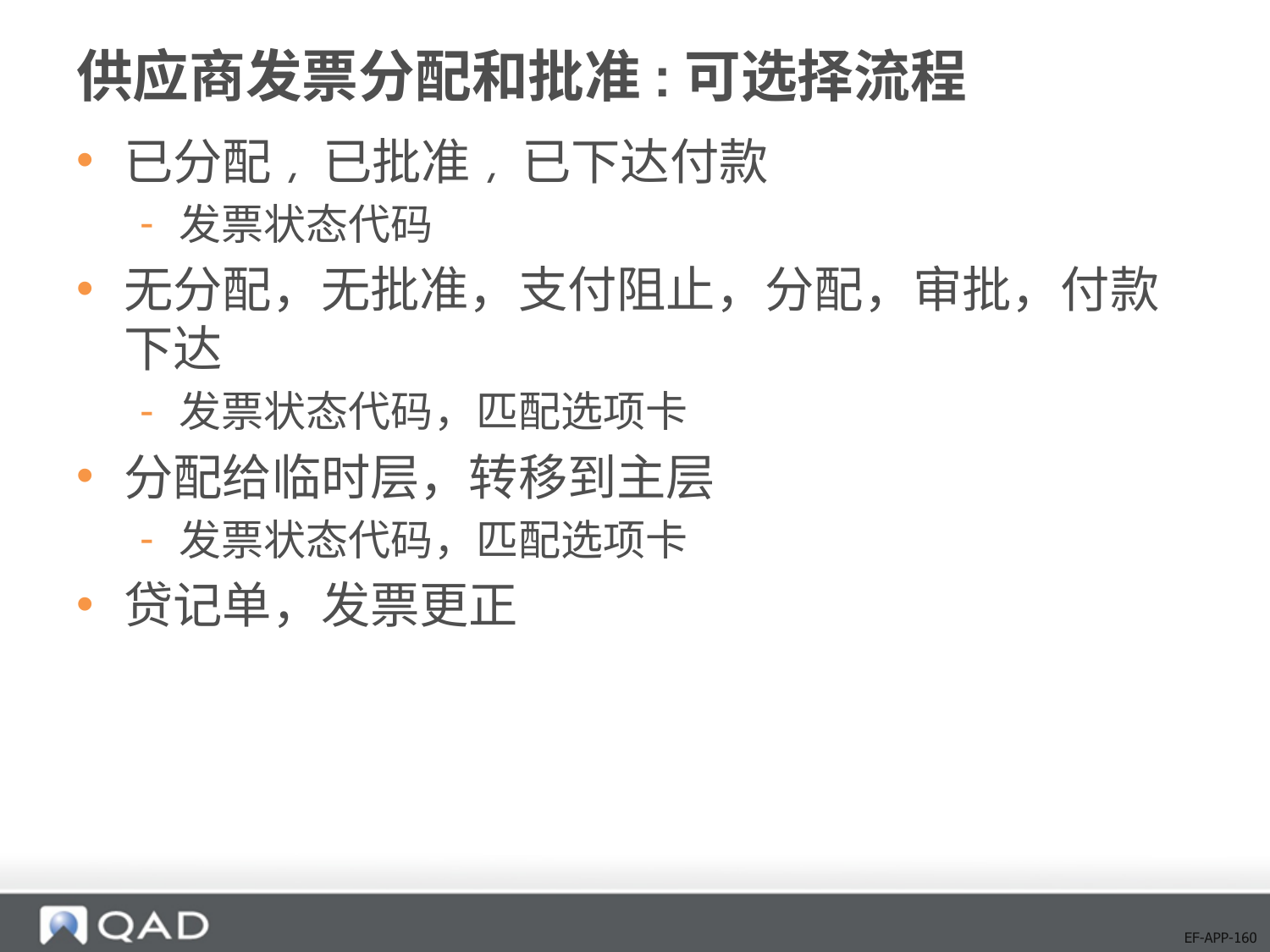

# 供应商发票分配和批准:可选择流程
已分配, 已批准, 已下达付款
发票状态代码
无分配，无批准，支付阻止，分配，审批，付款下达
发票状态代码，匹配选项卡
分配给临时层，转移到主层
发票状态代码，匹配选项卡
贷记单，发票更正
EF-APP-160